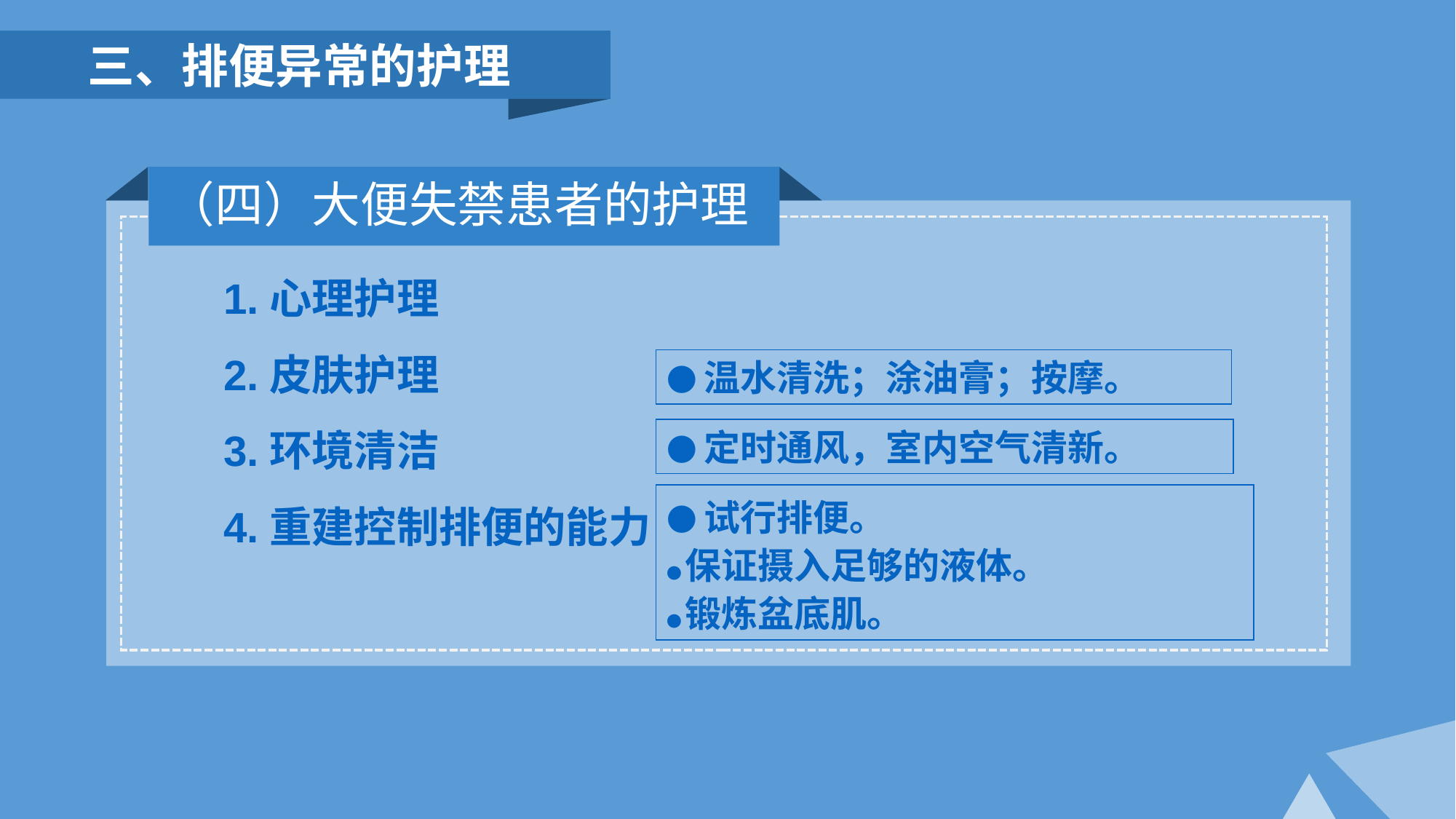

三、排便异常的护理

（四）大便失禁患者的护理

1.心理护理
2.皮肤护理
3.环境清洁
4.重建控制排便的能力
●温水清洗；涂油膏；按摩。
●定时通风，室内空气清新。
●试行排便。
●保证摄入足够的液体。
●锻炼盆底肌。